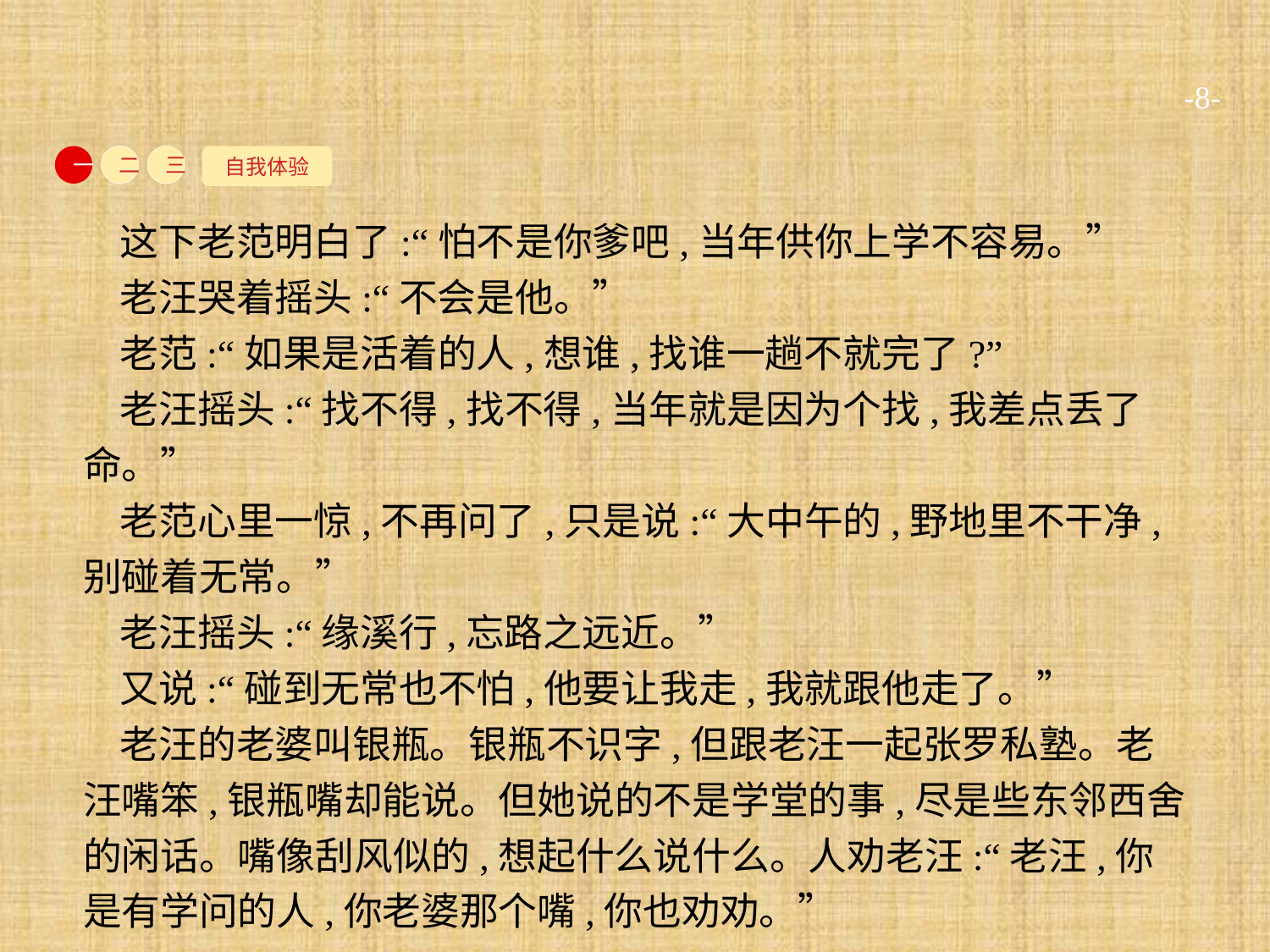

-8-
自我体验
一
二
三
这下老范明白了:“怕不是你爹吧,当年供你上学不容易。”
老汪哭着摇头:“不会是他。”
老范:“如果是活着的人,想谁,找谁一趟不就完了?”
老汪摇头:“找不得,找不得,当年就是因为个找,我差点丢了命。”
老范心里一惊,不再问了,只是说:“大中午的,野地里不干净,别碰着无常。”
老汪摇头:“缘溪行,忘路之远近。”
又说:“碰到无常也不怕,他要让我走,我就跟他走了。”
老汪的老婆叫银瓶。银瓶不识字,但跟老汪一起张罗私塾。老汪嘴笨,银瓶嘴却能说。但她说的不是学堂的事,尽是些东邻西舍的闲话。嘴像刮风似的,想起什么说什么。人劝老汪:“老汪,你是有学问的人,你老婆那个嘴,你也劝劝。”